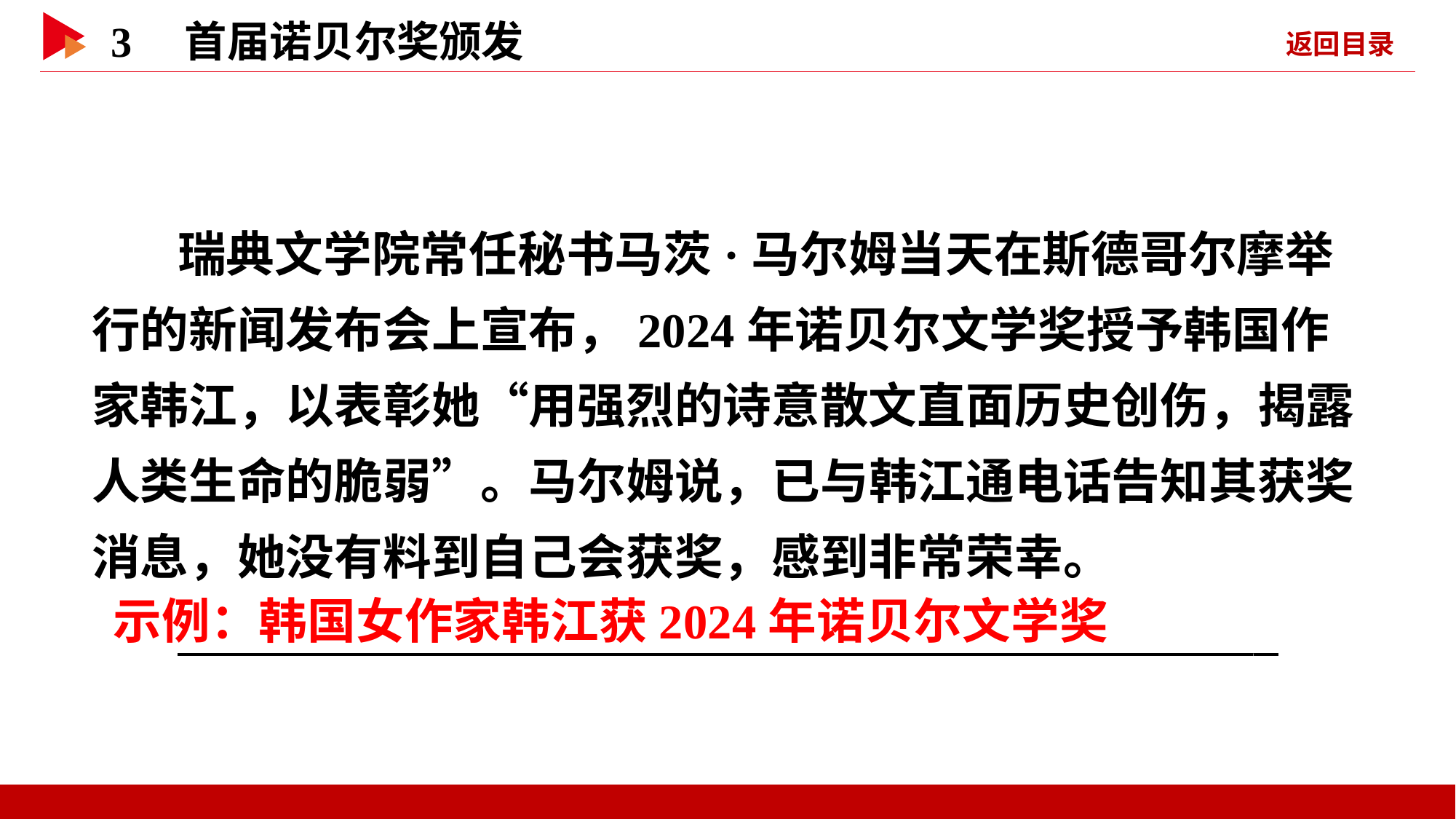

瑞典文学院常任秘书马茨·马尔姆当天在斯德哥尔摩举行的新闻发布会上宣布，2024年诺贝尔文学奖授予韩国作家韩江，以表彰她“用强烈的诗意散文直面历史创伤，揭露人类生命的脆弱”。马尔姆说，已与韩江通电话告知其获奖消息，她没有料到自己会获奖，感到非常荣幸。
                                                                                 _
 示例：韩国女作家韩江获2024年诺贝尔文学奖